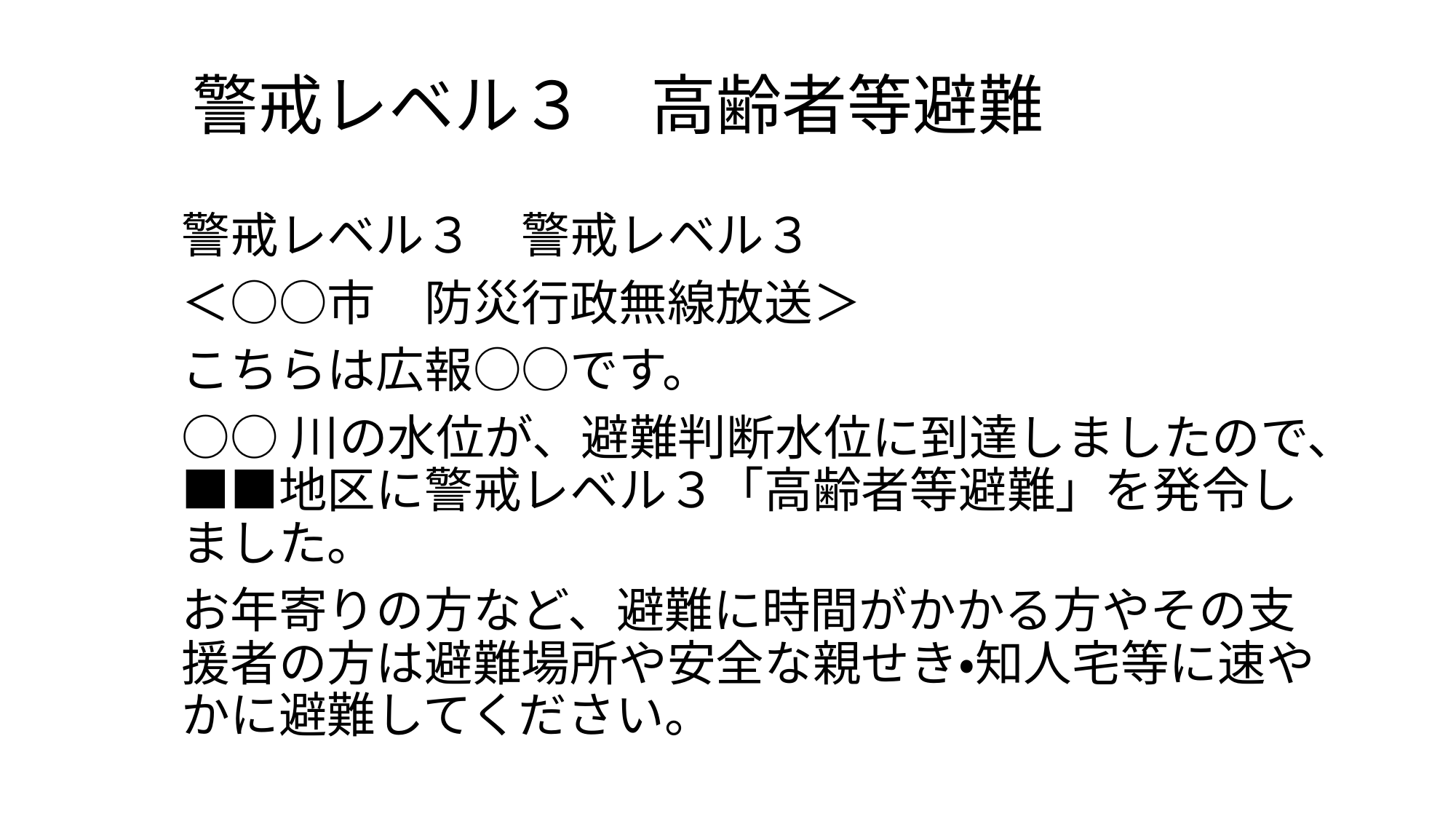

# 警戒レベル３　高齢者等避難
警戒レベル３　警戒レベル３
＜○○市　防災行政無線放送＞
こちらは広報○○です。
○○川の水位が、避難判断水位に到達しましたので、■■地区に警戒レベル３「高齢者等避難」を発令しました。
お年寄りの方など、避難に時間がかかる方やその支援者の方は避難場所や安全な親せき・知人宅等に速やかに避難してください。